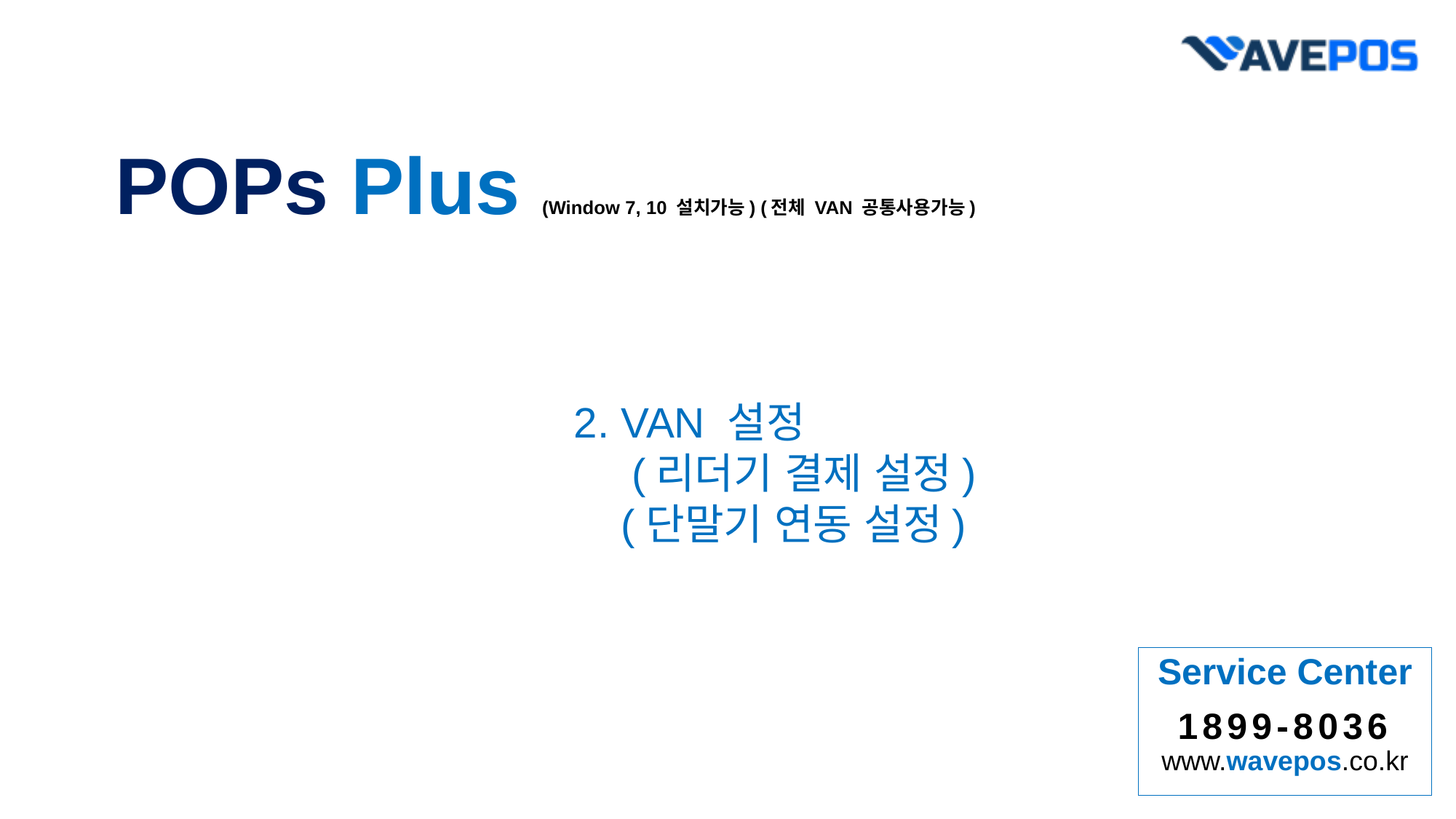

POPs Plus (Window 7, 10 설치가능) (전체 VAN 공통사용가능)
2. VAN 설정
    (리더기 결제 설정)
    (단말기 연동 설정)
Service Center
1899-8036
www.wavepos.co.kr